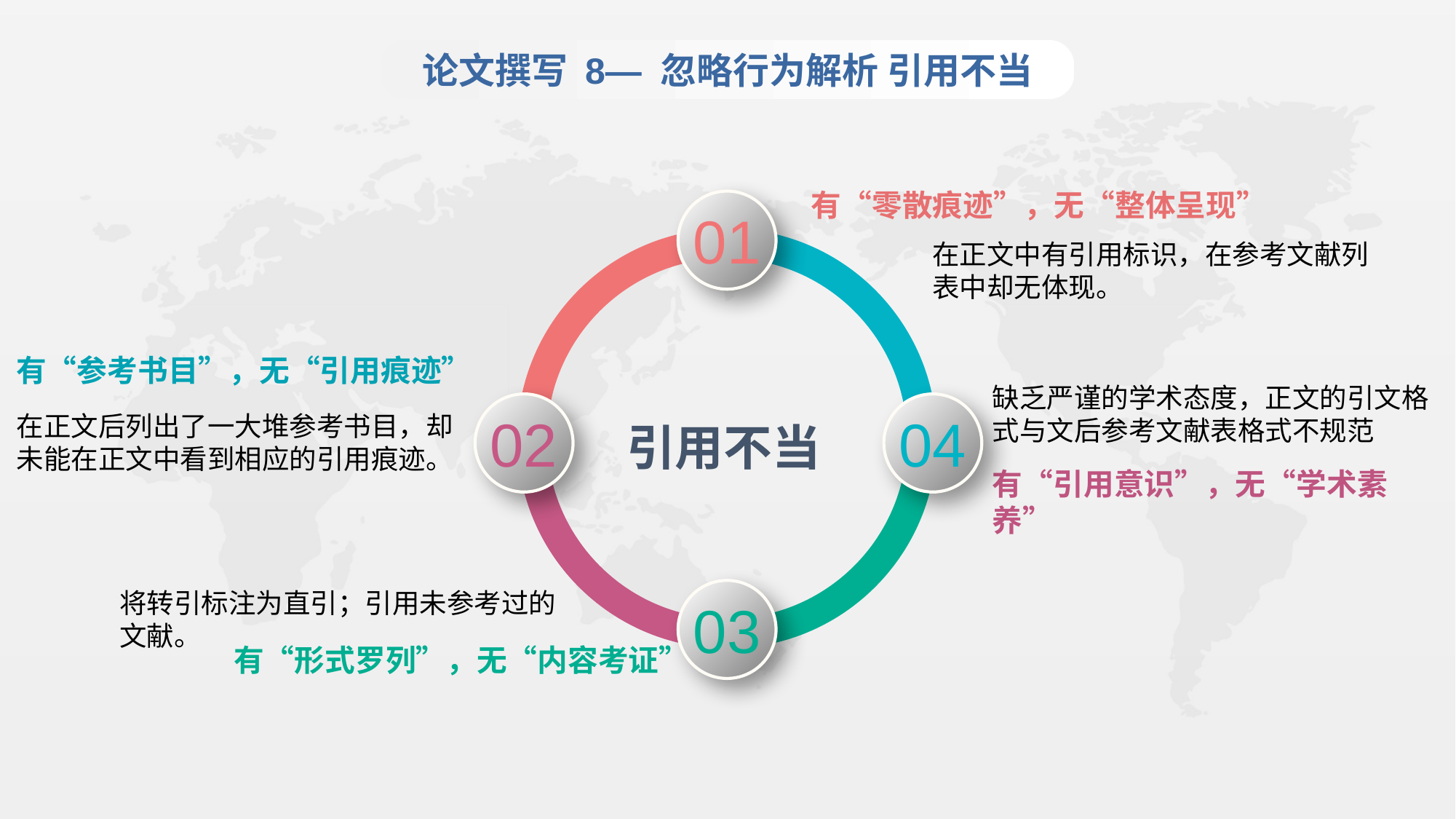

论文撰写 8— 忽略行为解析 引用不当
有“零散痕迹”，无“整体呈现”

01

在正文中有引用标识，在参考文献列表中却无体现。

有“参考书目”，无“引用痕迹”

在正文后列出了一大堆参考书目，却未能在正文中看到相应的引用痕迹。

缺乏严谨的学术态度，正文的引文格式与文后参考文献表格式不规范
引用不当

02

04
有“引用意识”，无“学术素养”
将转引标注为直引；引用未参考过的文献。

03
有“形式罗列”，无“内容考证”